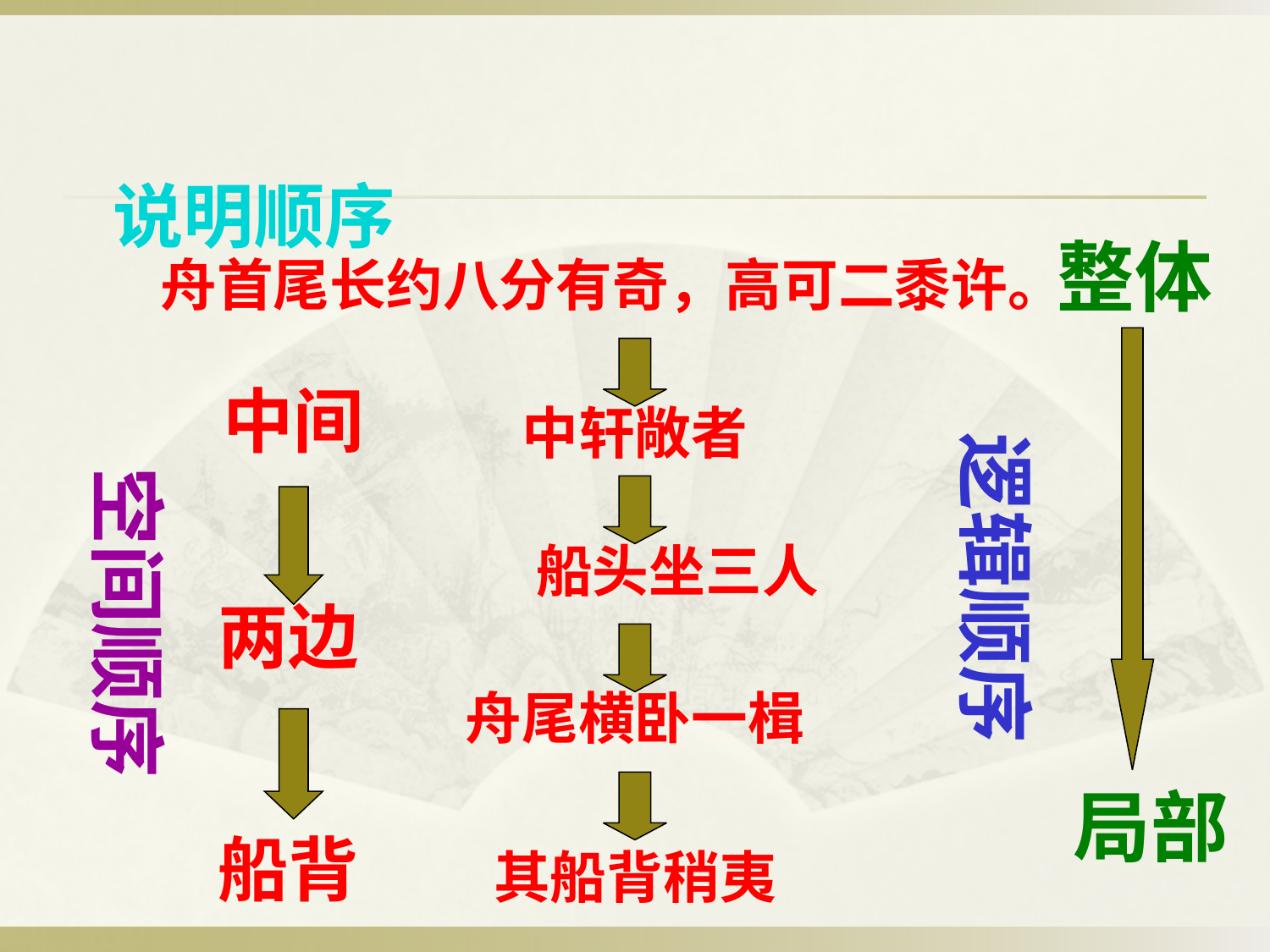

# 说明顺序
整体
舟首尾长约八分有奇，高可二黍许。

中间
中轩敞者
逻辑顺序
空间顺序

船头坐三人
两边

舟尾横卧一楫

局部
船背
其船背稍夷